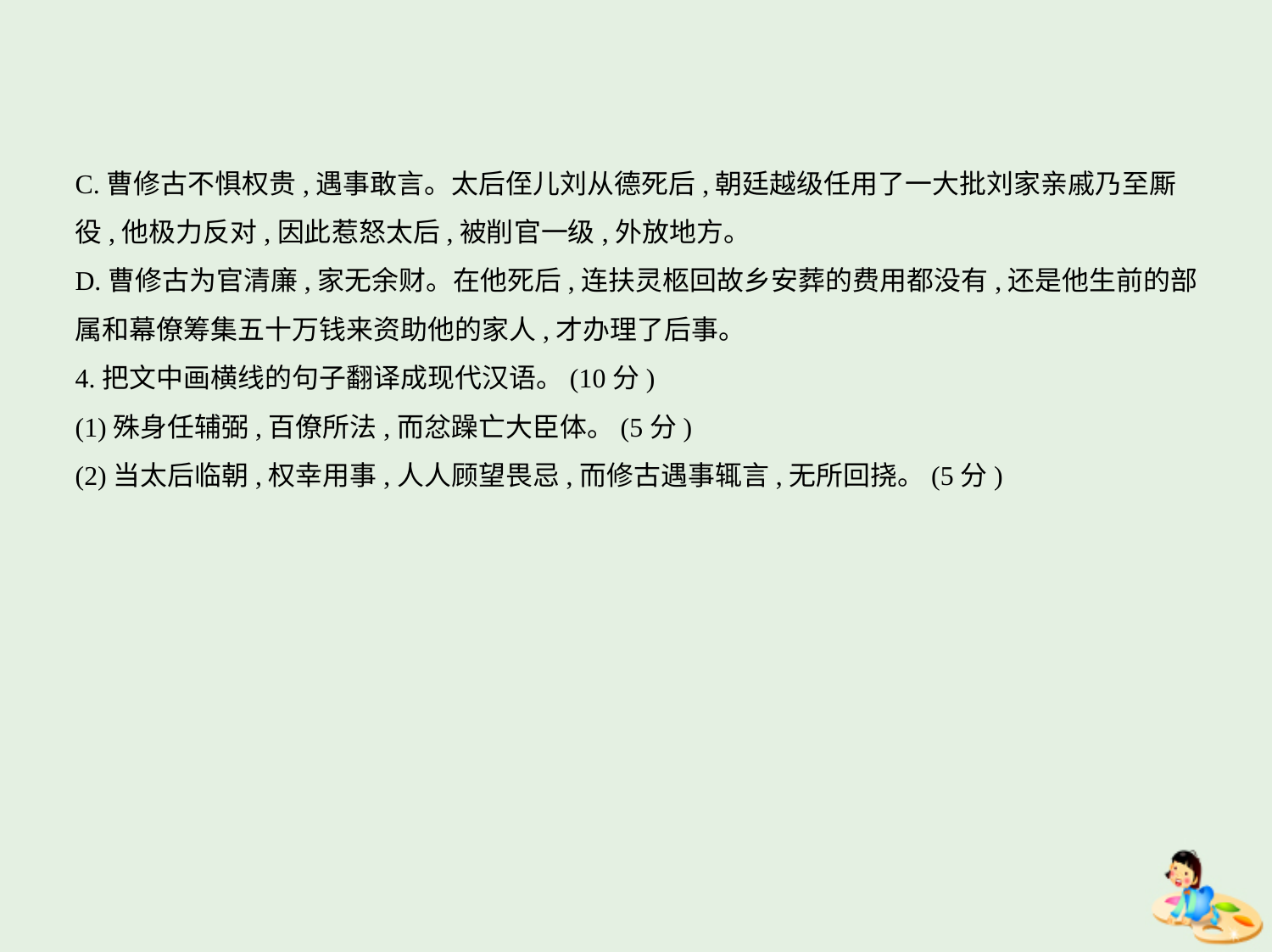

C.曹修古不惧权贵,遇事敢言。太后侄儿刘从德死后,朝廷越级任用了一大批刘家亲戚乃至厮
役,他极力反对,因此惹怒太后,被削官一级,外放地方。
D.曹修古为官清廉,家无余财。在他死后,连扶灵柩回故乡安葬的费用都没有,还是他生前的部
属和幕僚筹集五十万钱来资助他的家人,才办理了后事。
4.把文中画横线的句子翻译成现代汉语。(10分)
(1)殊身任辅弼,百僚所法,而忿躁亡大臣体。(5分)
(2)当太后临朝,权幸用事,人人顾望畏忌,而修古遇事辄言,无所回挠。(5分)